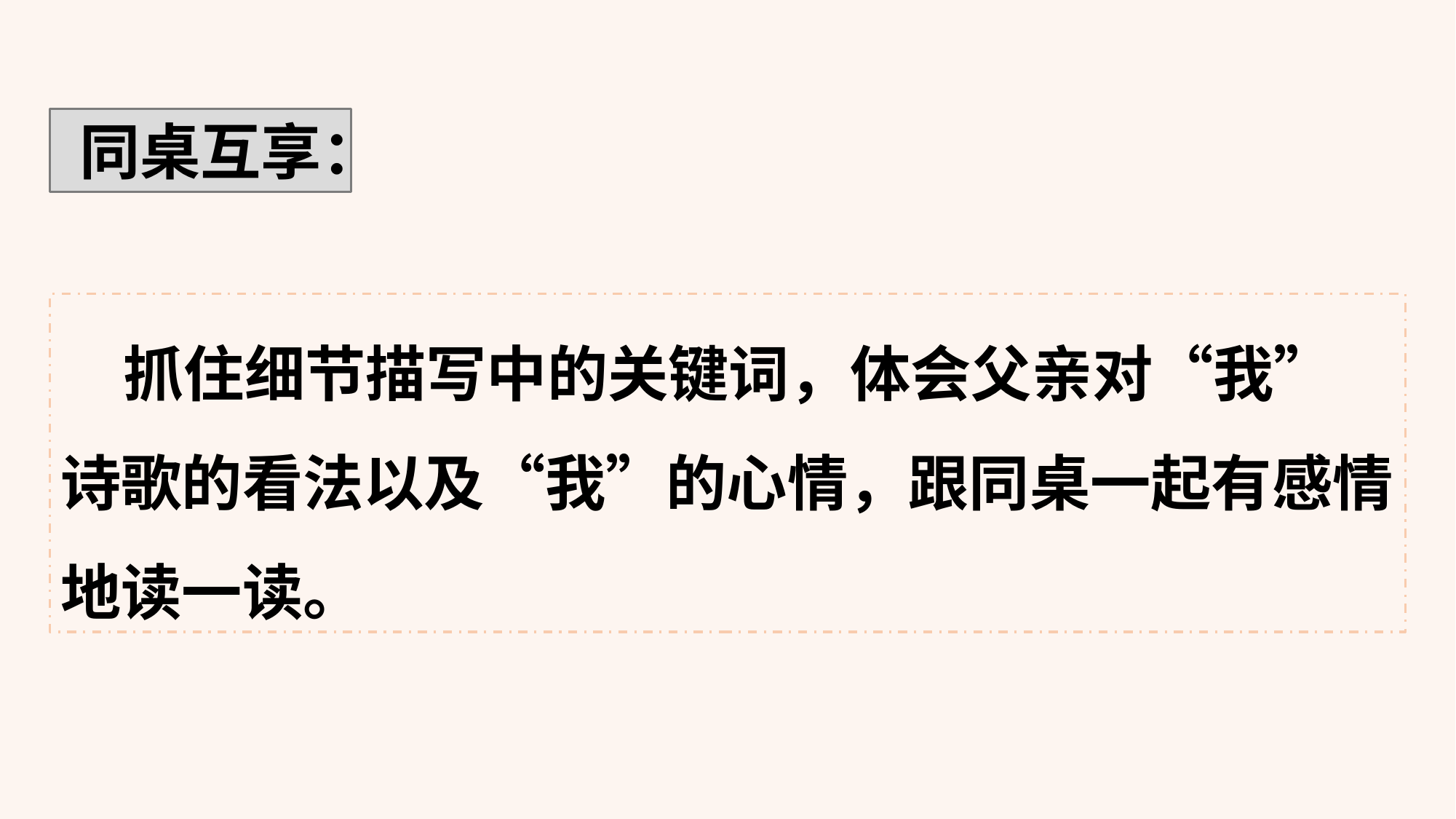

同桌互享：
    抓住细节描写中的关键词，体会父亲对“我”诗歌的看法以及“我”的心情，跟同桌一起有感情地读一读。